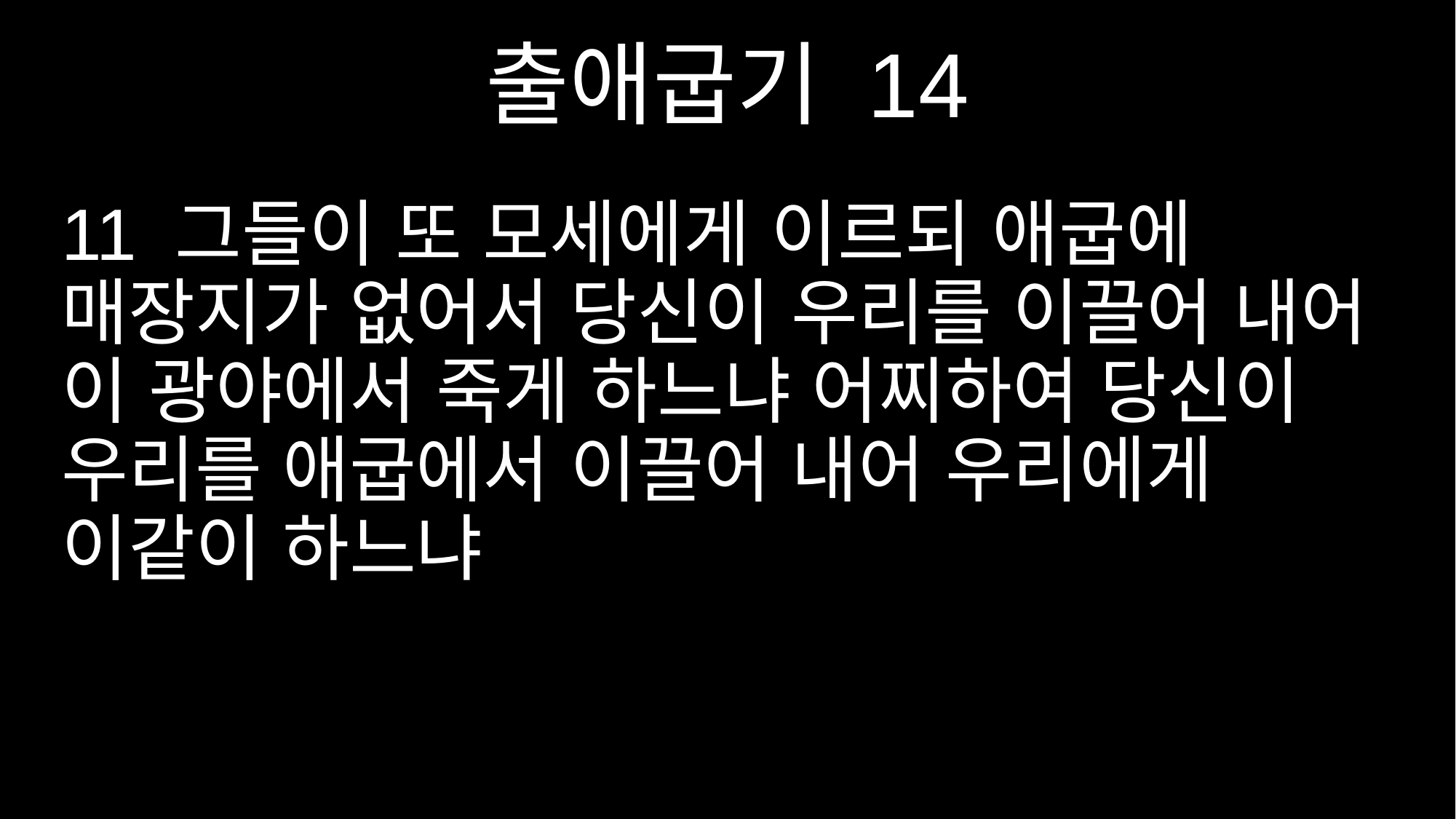

출애굽기 14
11 그들이 또 모세에게 이르되 애굽에 매장지가 없어서 당신이 우리를 이끌어 내어 이 광야에서 죽게 하느냐 어찌하여 당신이 우리를 애굽에서 이끌어 내어 우리에게 이같이 하느냐